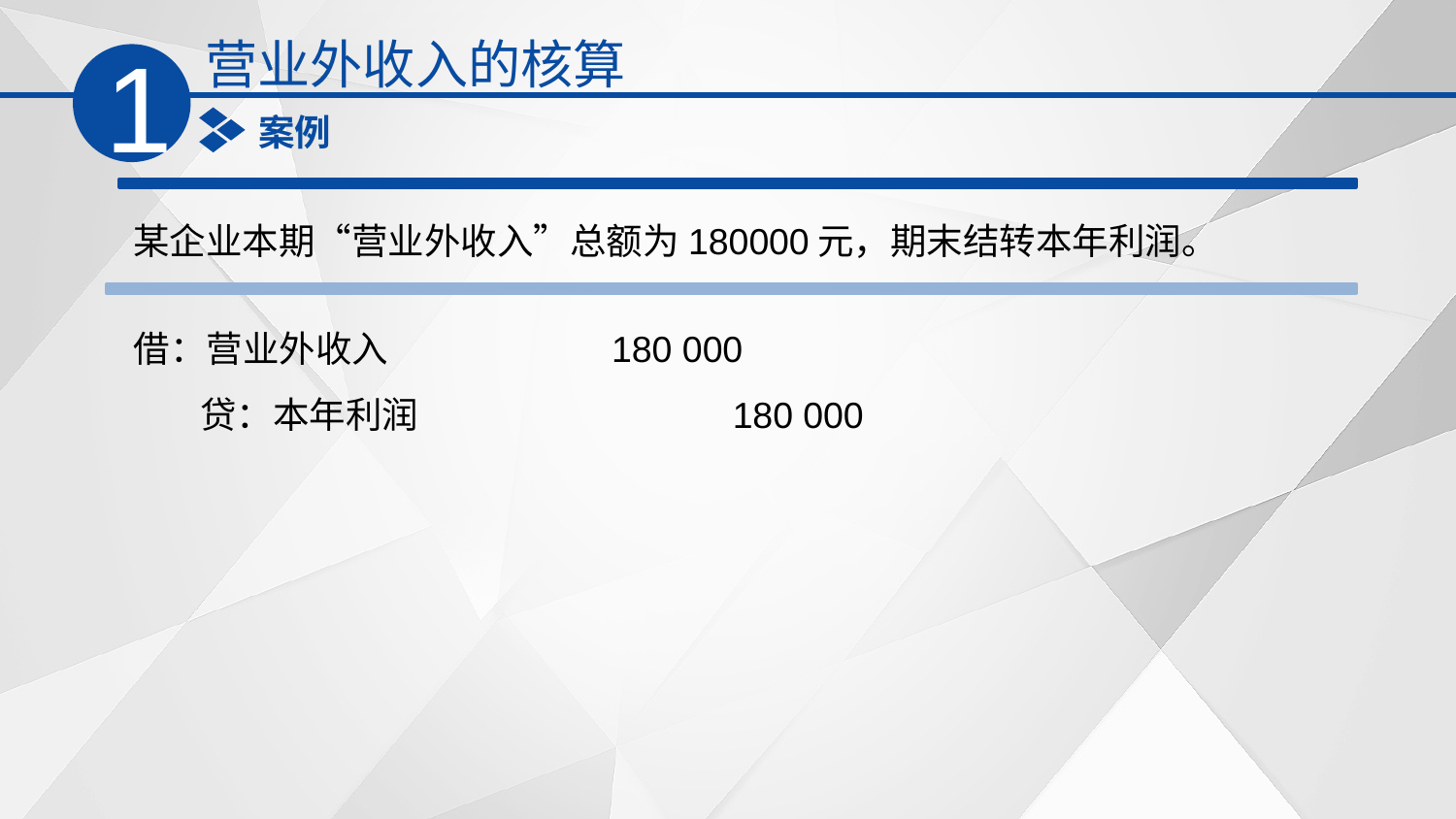

营业外收入的核算
1

案例

某企业本期‌“营业外收入‌”总额为180000元，期末结转本年利润。

借：营业外收入                          180 000
       贷：本年利润                                     180 000